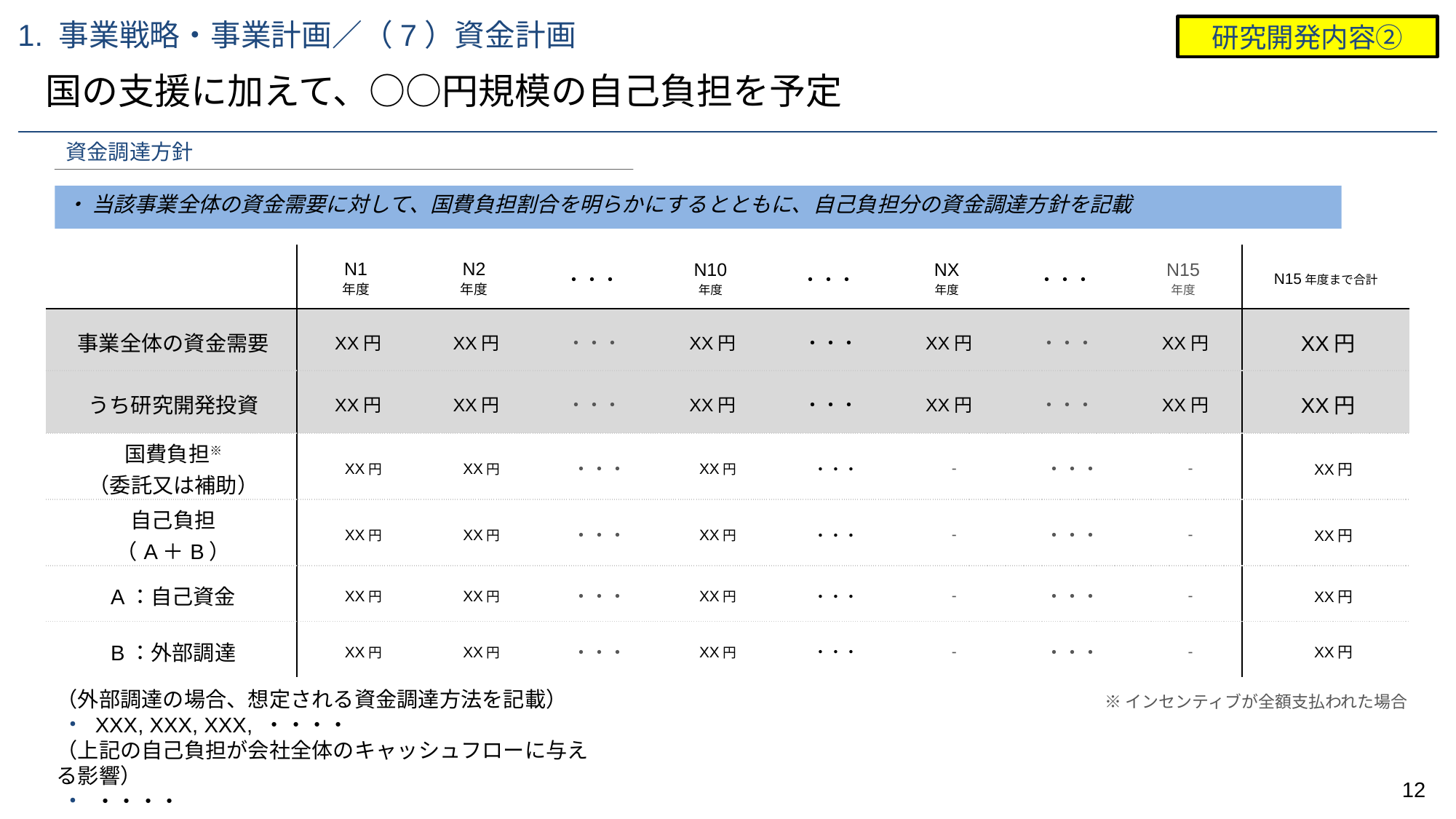

研究開発内容②
1. 事業戦略・事業計画／（7）資金計画
国の支援に加えて、○○円規模の自己負担を予定
資金調達方針
・ 当該事業全体の資金需要に対して、国費負担割合を明らかにするとともに、自己負担分の資金調達方針を記載
|  | N1 年度 | N2 年度 | ・・・ | N10 年度 | ・・・ | NX 年度 | ・・・ | N15 年度 | N15年度まで合計 |
| --- | --- | --- | --- | --- | --- | --- | --- | --- | --- |
| 事業全体の資金需要 | XX円 | XX円 | ・・・ | XX円 | ・・・ | XX円 | ・・・ | XX円 | XX円 |
| うち研究開発投資 | XX円 | XX円 | ・・・ | XX円 | ・・・ | XX円 | ・・・ | XX円 | XX円 |
| 国費負担※ （委託又は補助） | XX円 | XX円 | ・・・ | XX円 | ・・・ | - | ・・・ | - | XX円 |
| 自己負担 （A＋B） | XX円 | XX円 | ・・・ | XX円 | ・・・ | - | ・・・ | - | XX円 |
| A：自己資金 | XX円 | XX円 | ・・・ | XX円 | ・・・ | - | ・・・ | - | XX円 |
| B：外部調達 | XX円 | XX円 | ・・・ | XX円 | ・・・ | - | ・・・ | - | XX円 |
※インセンティブが全額支払われた場合
（外部調達の場合、想定される資金調達方法を記載）
XXX, XXX, XXX, ・・・・
（上記の自己負担が会社全体のキャッシュフローに与える影響）
・・・・